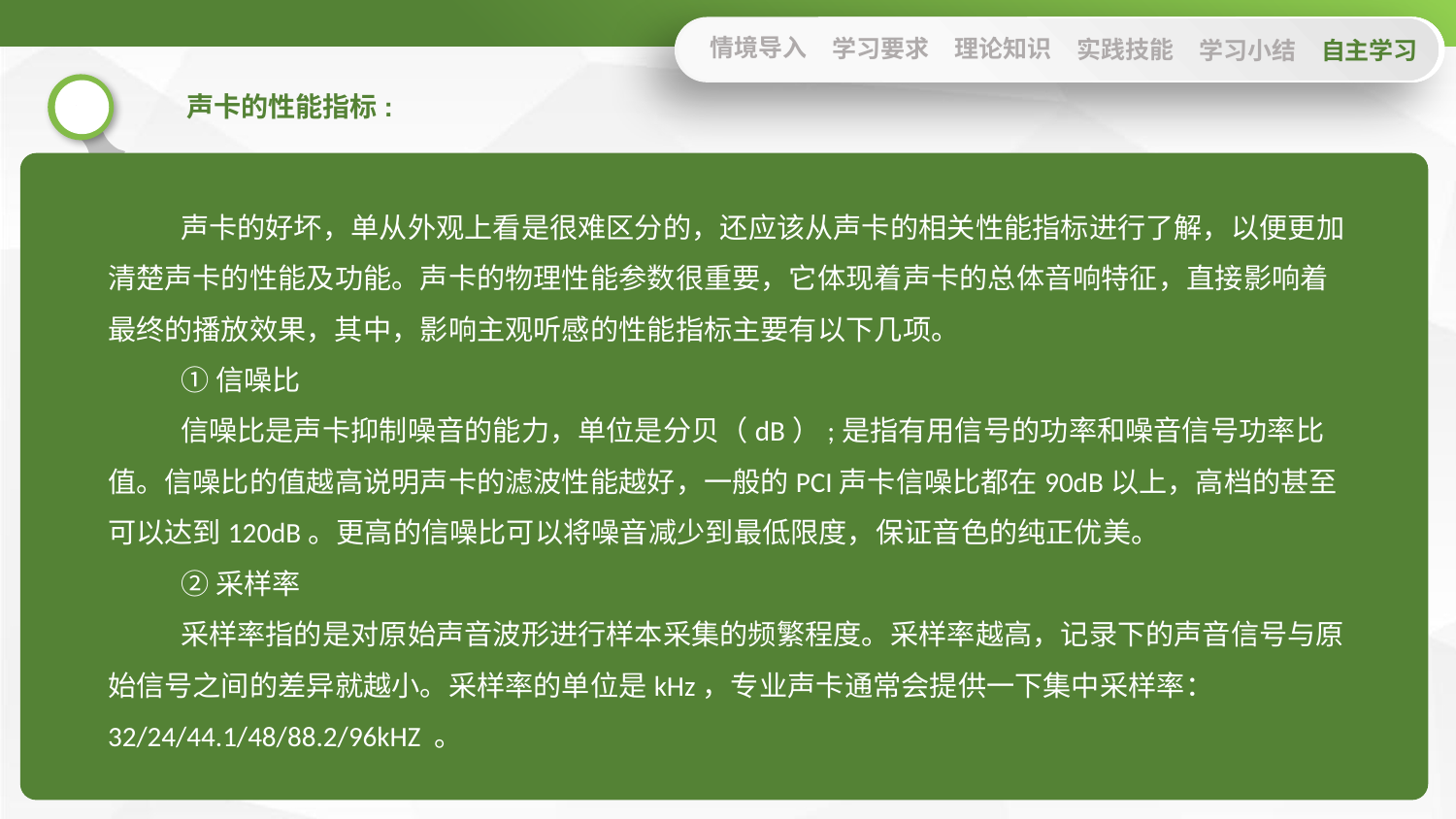

情境导入
学习要求
理论知识
实践技能
学习小结
自主学习
声卡的性能指标:
声卡的好坏，单从外观上看是很难区分的，还应该从声卡的相关性能指标进行了解，以便更加清楚声卡的性能及功能。声卡的物理性能参数很重要，它体现着声卡的总体音响特征，直接影响着最终的播放效果，其中，影响主观听感的性能指标主要有以下几项。
①信噪比
信噪比是声卡抑制噪音的能力，单位是分贝（dB）;是指有用信号的功率和噪音信号功率比值。信噪比的值越高说明声卡的滤波性能越好，一般的PCI声卡信噪比都在90dB以上，高档的甚至可以达到120dB。更高的信噪比可以将噪音减少到最低限度，保证音色的纯正优美。
②采样率
采样率指的是对原始声音波形进行样本采集的频繁程度。采样率越高，记录下的声音信号与原始信号之间的差异就越小。采样率的单位是kHz，专业声卡通常会提供一下集中采样率：32/24/44.1/48/88.2/96kHZ 。